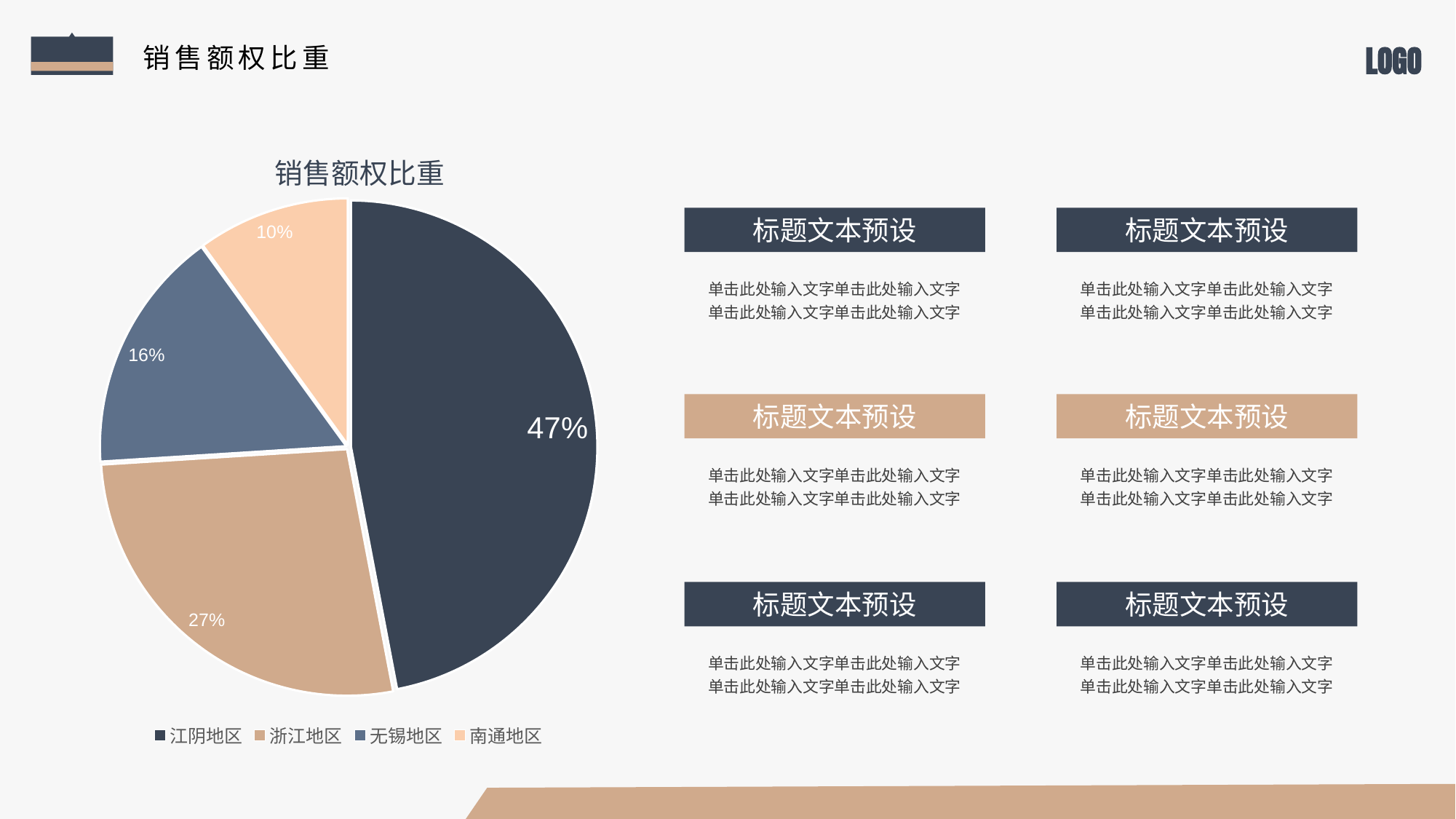

销售额权比重

### Chart: 销售额权比重

| Category | 销售额 |
|---|---|
| 江阴地区 | 0.47 |
| 浙江地区 | 0.27 |
| 无锡地区 | 0.16 |
| 南通地区 | 0.1 |
标题文本预设
标题文本预设
单击此处输入文字单击此处输入文字单击此处输入文字单击此处输入文字
单击此处输入文字单击此处输入文字单击此处输入文字单击此处输入文字
标题文本预设
标题文本预设
单击此处输入文字单击此处输入文字单击此处输入文字单击此处输入文字
单击此处输入文字单击此处输入文字单击此处输入文字单击此处输入文字
标题文本预设
标题文本预设
单击此处输入文字单击此处输入文字单击此处输入文字单击此处输入文字
单击此处输入文字单击此处输入文字单击此处输入文字单击此处输入文字